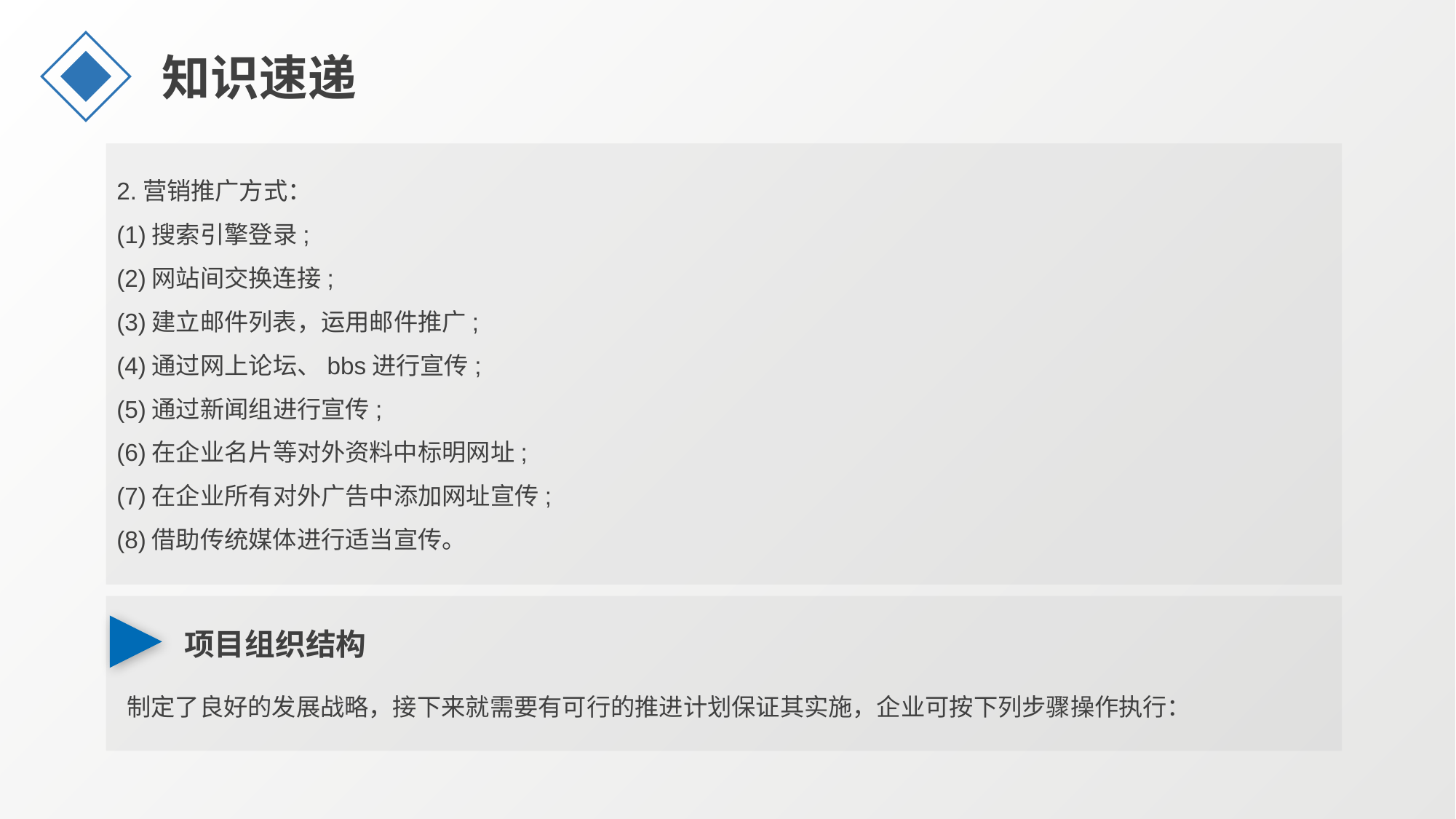

知识速递

2.营销推广方式：
(1)搜索引擎登录;
(2)网站间交换连接;
(3)建立邮件列表，运用邮件推广;
(4)通过网上论坛、bbs进行宣传;
(5)通过新闻组进行宣传;
(6)在企业名片等对外资料中标明网址;
(7)在企业所有对外广告中添加网址宣传;
(8)借助传统媒体进行适当宣传。

项目组织结构
制定了良好的发展战略，接下来就需要有可行的推进计划保证其实施，企业可按下列步骤操作执行：